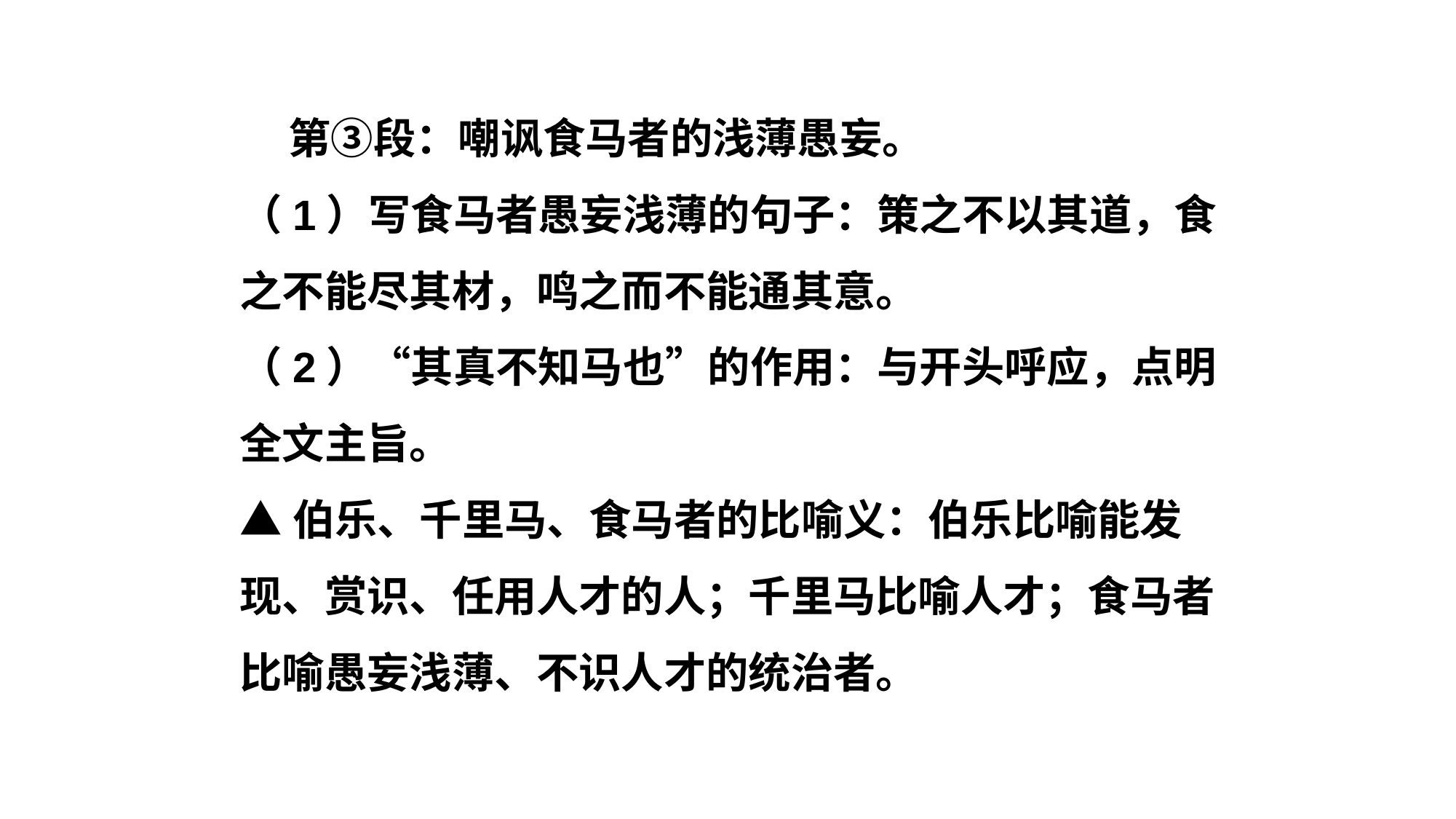

第③段：嘲讽食马者的浅薄愚妄。
（1）写食马者愚妄浅薄的句子：策之不以其道，食之不能尽其材，鸣之而不能通其意。
（2）“其真不知马也”的作用：与开头呼应，点明全文主旨。
▲伯乐、千里马、食马者的比喻义：伯乐比喻能发现、赏识、任用人才的人；千里马比喻人才；食马者比喻愚妄浅薄、不识人才的统治者。